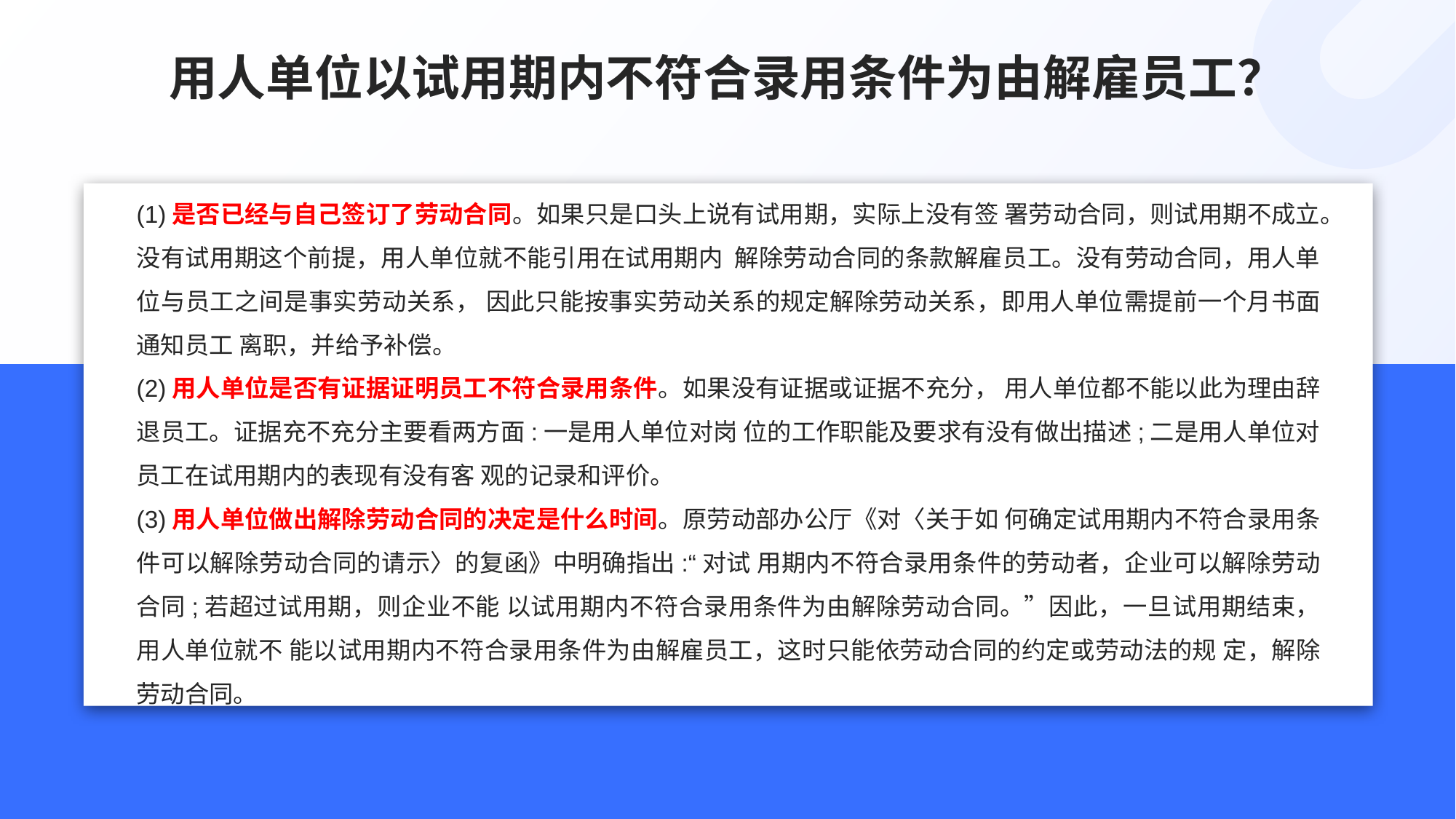

# 用人单位以试用期内不符合录用条件为由解雇员工？

(1)是否已经与自己签订了劳动合同。如果只是口头上说有试用期，实际上没有签 署劳动合同，则试用期不成立。没有试用期这个前提，用人单位就不能引用在试用期内  解除劳动合同的条款解雇员工。没有劳动合同，用人单位与员工之间是事实劳动关系， 因此只能按事实劳动关系的规定解除劳动关系，即用人单位需提前一个月书面通知员工 离职，并给予补偿。
(2)用人单位是否有证据证明员工不符合录用条件。如果没有证据或证据不充分， 用人单位都不能以此为理由辞退员工。证据充不充分主要看两方面:一是用人单位对岗 位的工作职能及要求有没有做出描述;二是用人单位对员工在试用期内的表现有没有客 观的记录和评价。
(3)用人单位做出解除劳动合同的决定是什么时间。原劳动部办公厅《对〈关于如 何确定试用期内不符合录用条件可以解除劳动合同的请示〉的复函》中明确指出:“对试 用期内不符合录用条件的劳动者，企业可以解除劳动合同;若超过试用期，则企业不能 以试用期内不符合录用条件为由解除劳动合同。”因此，一旦试用期结束，用人单位就不 能以试用期内不符合录用条件为由解雇员工，这时只能依劳动合同的约定或劳动法的规 定，解除劳动合同。